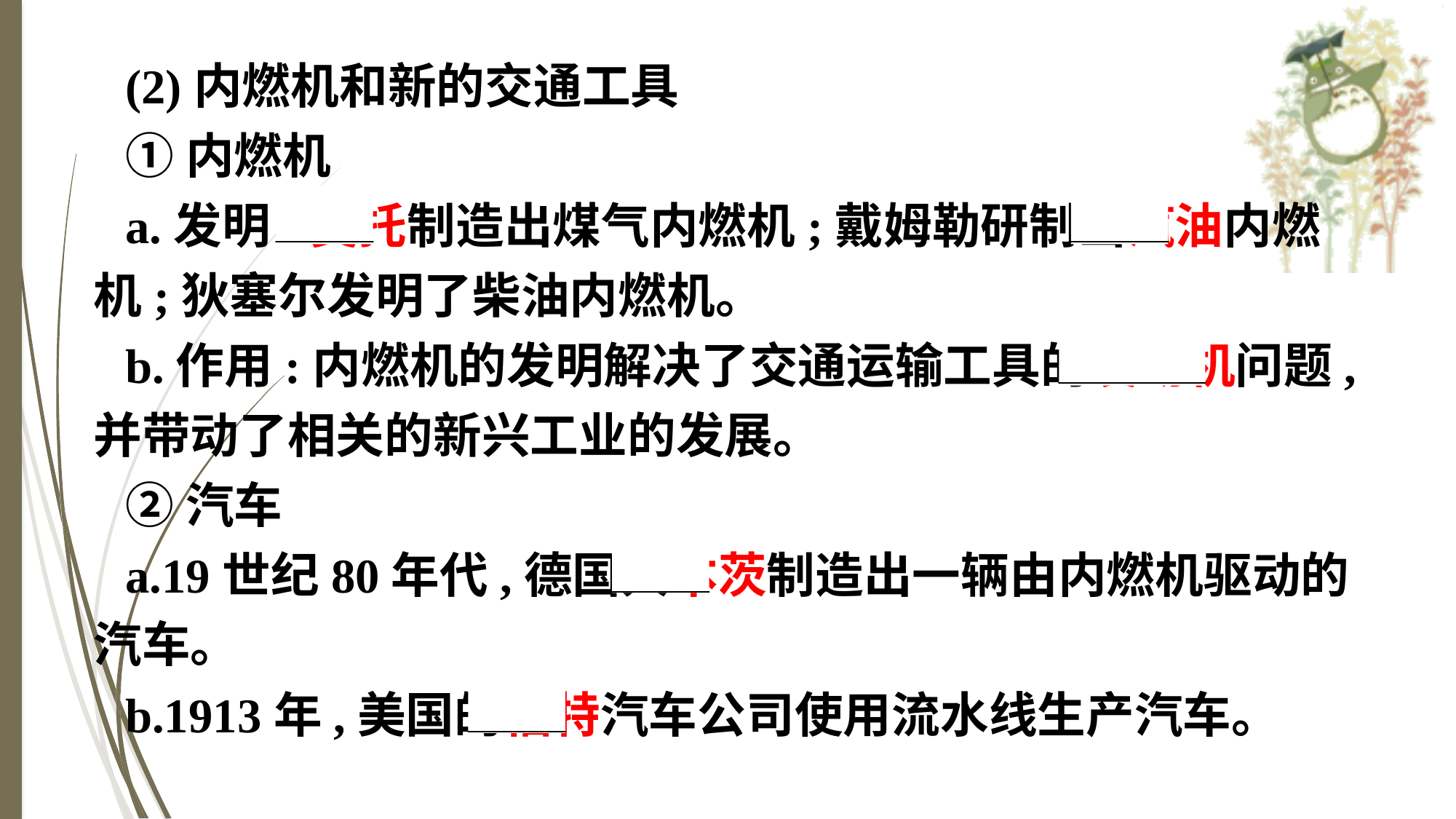

(2)内燃机和新的交通工具
①内燃机
a.发明:奥托制造出煤气内燃机;戴姆勒研制出汽油内燃机;狄塞尔发明了柴油内燃机。
b.作用:内燃机的发明解决了交通运输工具的发动机问题,并带动了相关的新兴工业的发展。
②汽车
a.19世纪80年代,德国人本茨制造出一辆由内燃机驱动的汽车。
b.1913年,美国的福特汽车公司使用流水线生产汽车。